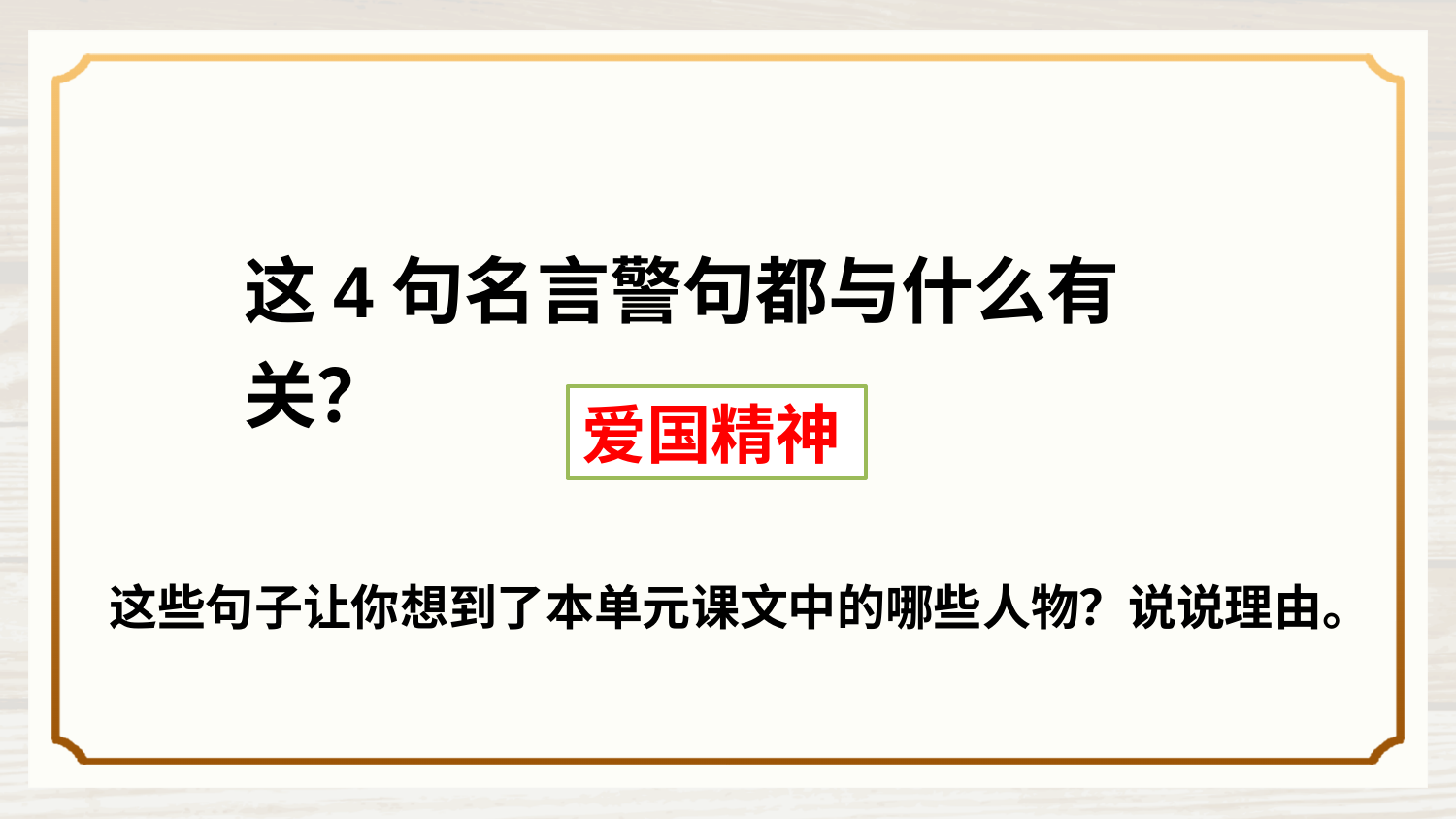

这4句名言警句都与什么有关？
爱国精神
这些句子让你想到了本单元课文中的哪些人物？说说理由。